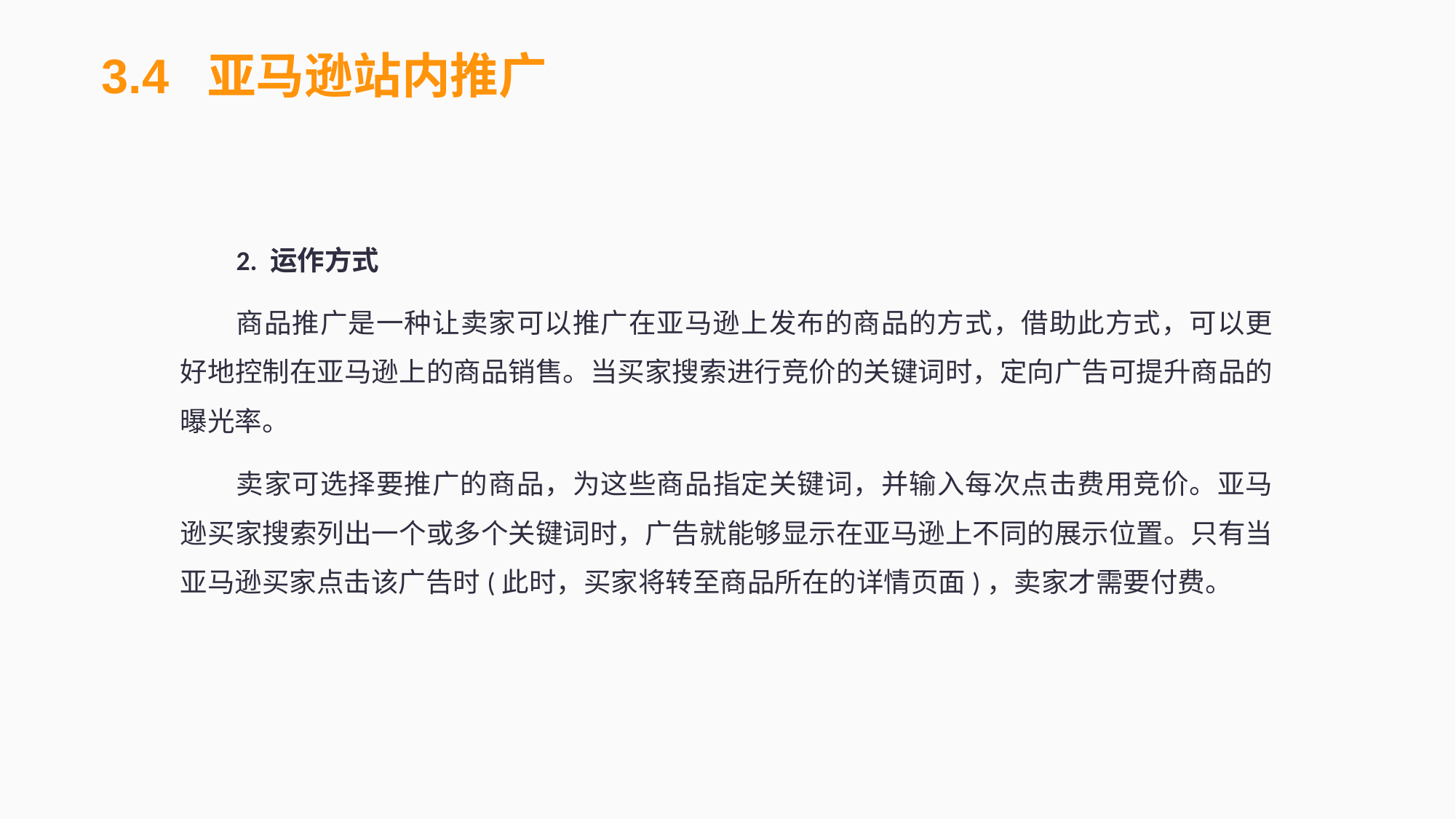

3.4  亚马逊站内推广
2. 运作方式
商品推广是一种让卖家可以推广在亚马逊上发布的商品的方式，借助此方式，可以更好地控制在亚马逊上的商品销售。当买家搜索进行竞价的关键词时，定向广告可提升商品的曝光率。
卖家可选择要推广的商品，为这些商品指定关键词，并输入每次点击费用竞价。亚马逊买家搜索列出一个或多个关键词时，广告就能够显示在亚马逊上不同的展示位置。只有当亚马逊买家点击该广告时(此时，买家将转至商品所在的详情页面)，卖家才需要付费。